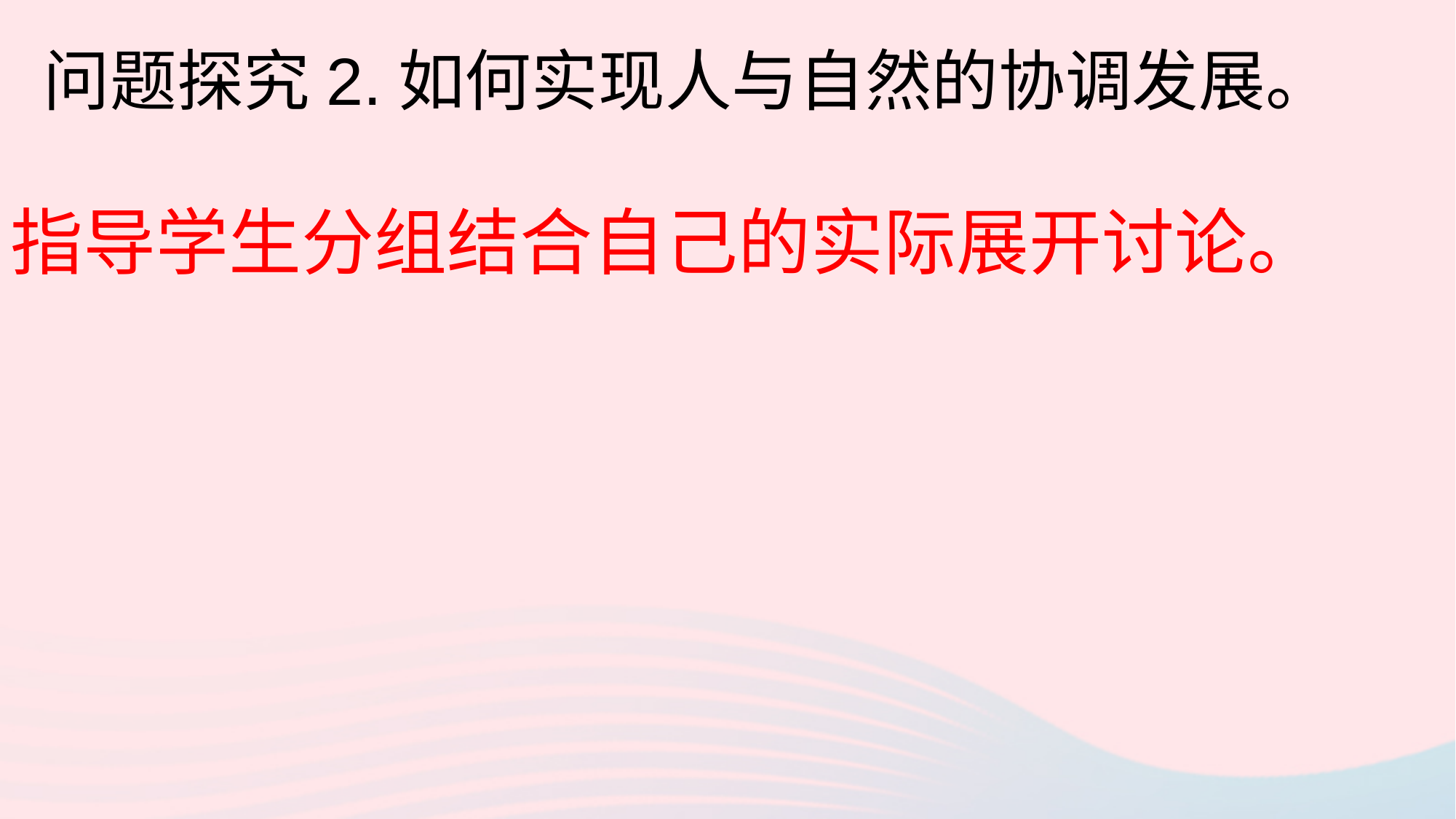

问题探究2.如何实现人与自然的协调发展。
指导学生分组结合自己的实际展开讨论。